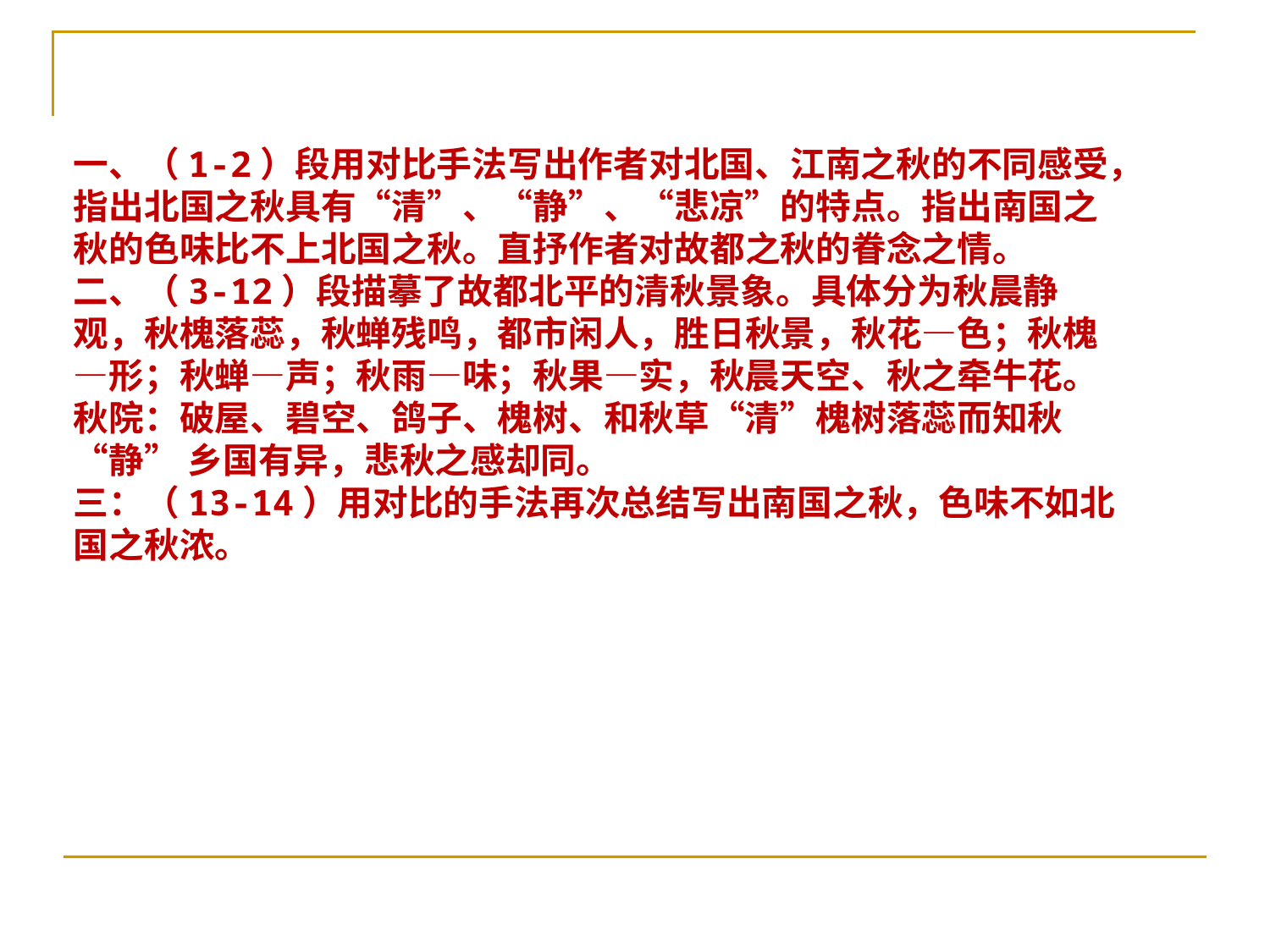

一、（1-2）段用对比手法写出作者对北国、江南之秋的不同感受，指出北国之秋具有“清”、“静”、“悲凉”的特点。指出南国之秋的色味比不上北国之秋。直抒作者对故都之秋的眷念之情。
二、（3-12）段描摹了故都北平的清秋景象。具体分为秋晨静观，秋槐落蕊，秋蝉残鸣，都市闲人，胜日秋景，秋花—色；秋槐—形；秋蝉—声；秋雨—味；秋果—实，秋晨天空、秋之牵牛花。秋院：破屋、碧空、鸽子、槐树、和秋草“清”槐树落蕊而知秋 “静” 乡国有异，悲秋之感却同。
三：（13-14）用对比的手法再次总结写出南国之秋，色味不如北国之秋浓。